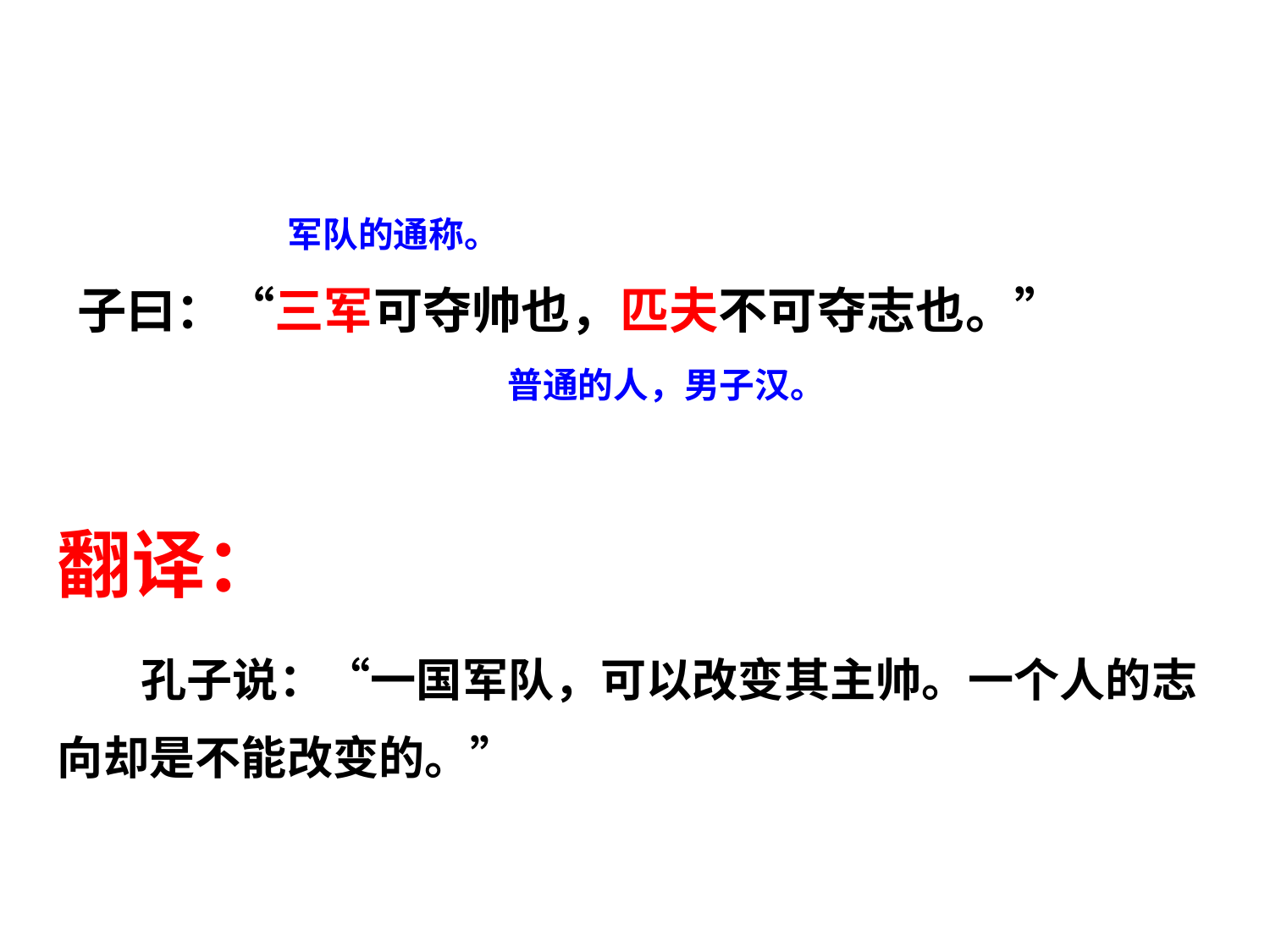

军队的通称。
子曰：“三军可夺帅也，匹夫不可夺志也。”
普通的人，男子汉。
翻译：
       孔子说：“一国军队，可以改变其主帅。一个人的志向却是不能改变的。”